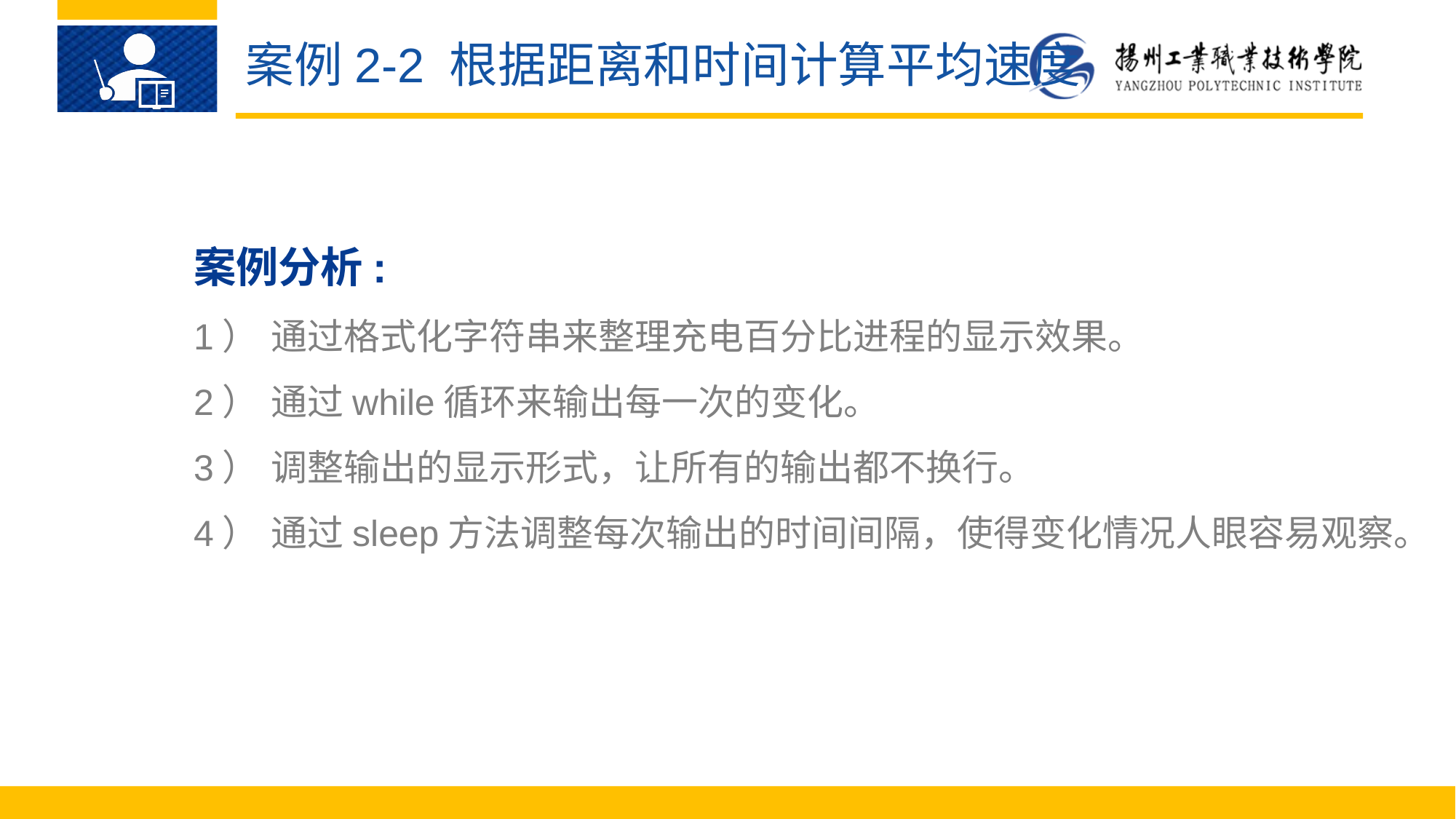

案例2-2 根据距离和时间计算平均速度

案例分析:
1）	通过格式化字符串来整理充电百分比进程的显示效果。
2）	通过while循环来输出每一次的变化。
3）	调整输出的显示形式，让所有的输出都不换行。
4）	通过sleep方法调整每次输出的时间间隔，使得变化情况人眼容易观察。